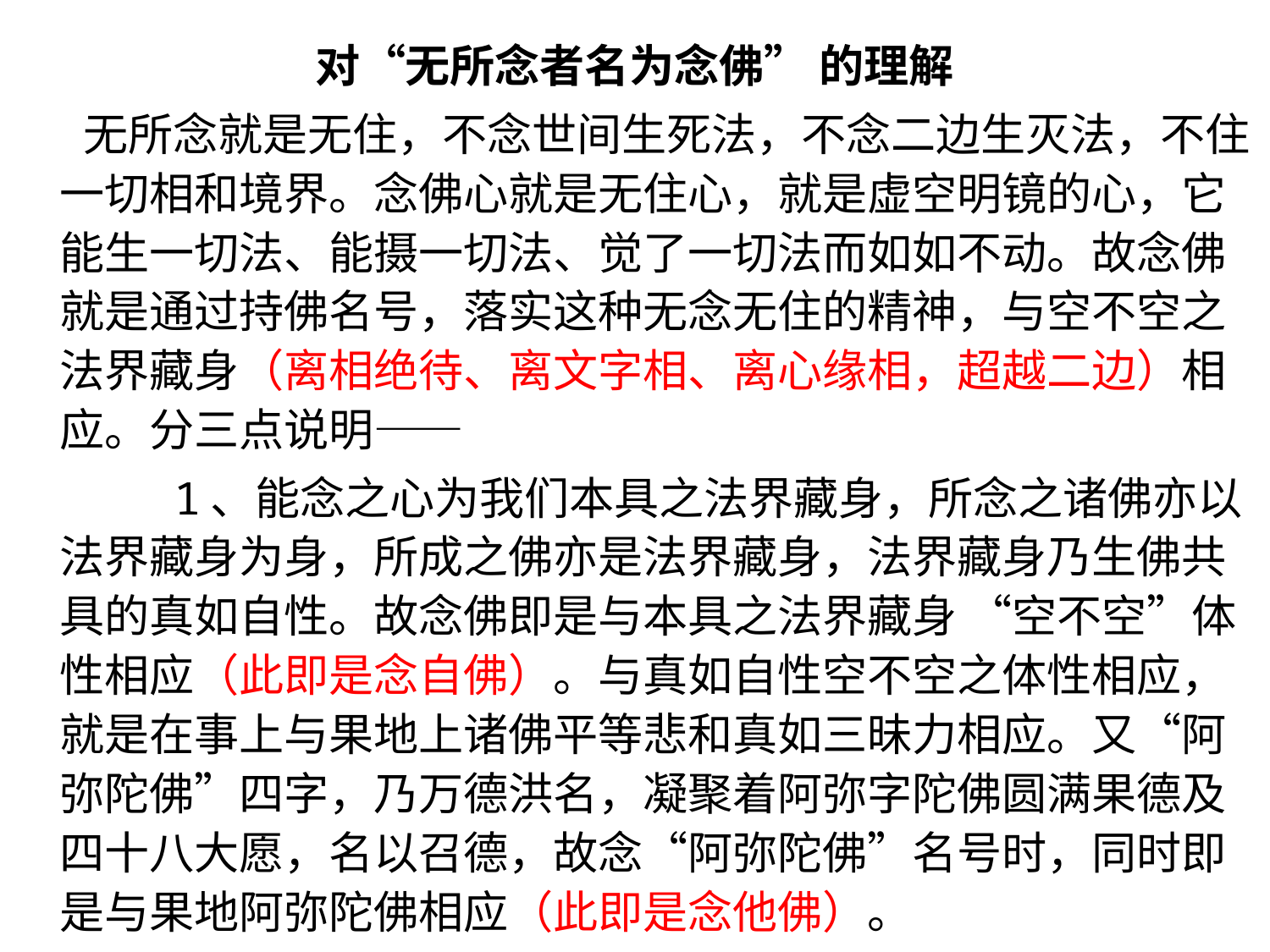

对“无所念者名为念佛” 的理解
      无所念就是无住，不念世间生死法，不念二边生灭法，不住一切相和境界。念佛心就是无住心，就是虚空明镜的心，它能生一切法、能摄一切法、觉了一切法而如如不动。故念佛就是通过持佛名号，落实这种无念无住的精神，与空不空之法界藏身（离相绝待、离文字相、离心缘相，超越二边）相应。分三点说明——
      1、能念之心为我们本具之法界藏身，所念之诸佛亦以法界藏身为身，所成之佛亦是法界藏身，法界藏身乃生佛共具的真如自性。故念佛即是与本具之法界藏身 “空不空”体性相应（此即是念自佛）。与真如自性空不空之体性相应，就是在事上与果地上诸佛平等悲和真如三昧力相应。又“阿弥陀佛”四字，乃万德洪名，凝聚着阿弥字陀佛圆满果德及四十八大愿，名以召德，故念“阿弥陀佛”名号时，同时即是与果地阿弥陀佛相应（此即是念他佛）。